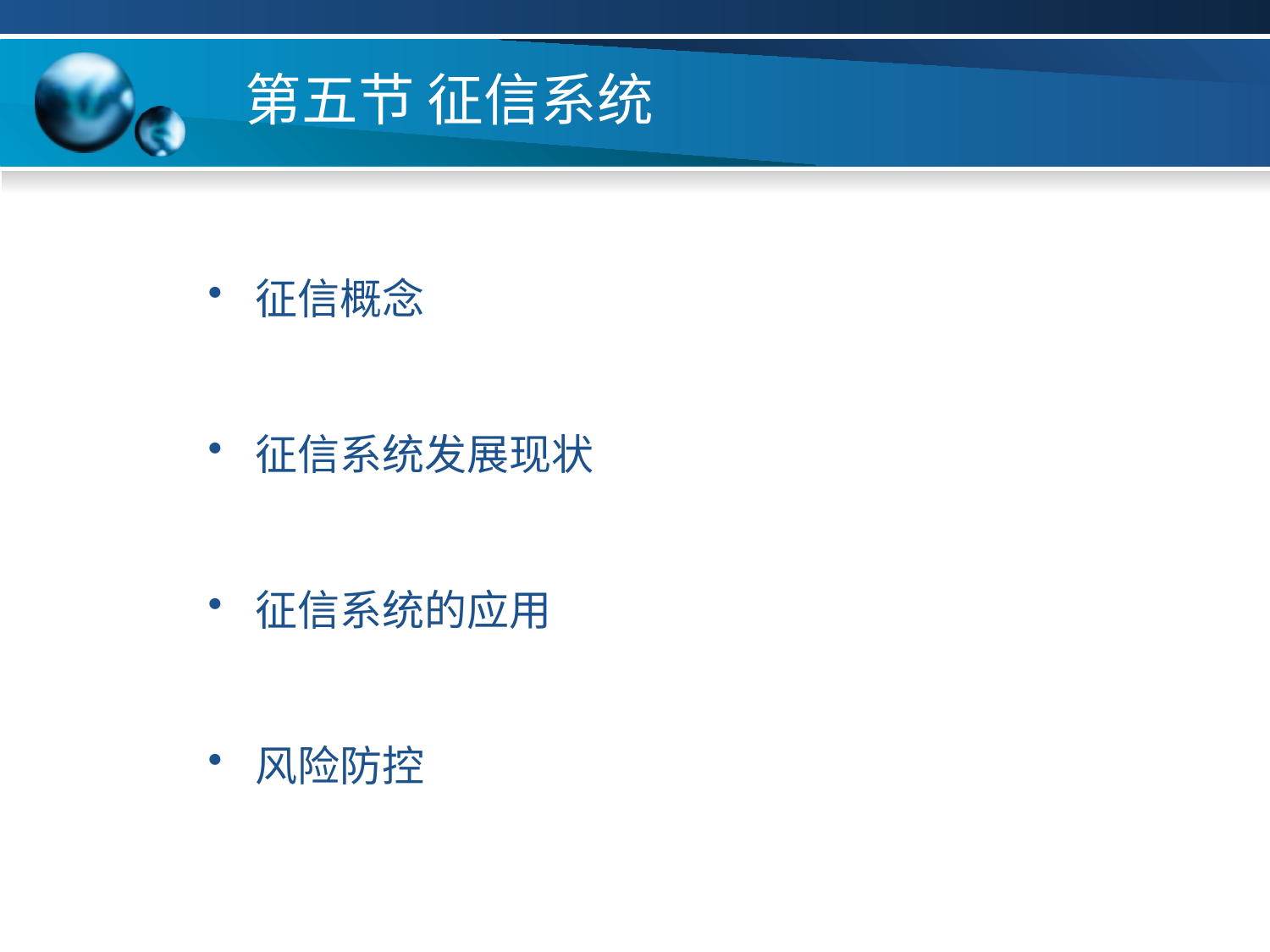

# 第五节 征信系统
征信概念
征信系统发展现状
征信系统的应用
风险防控